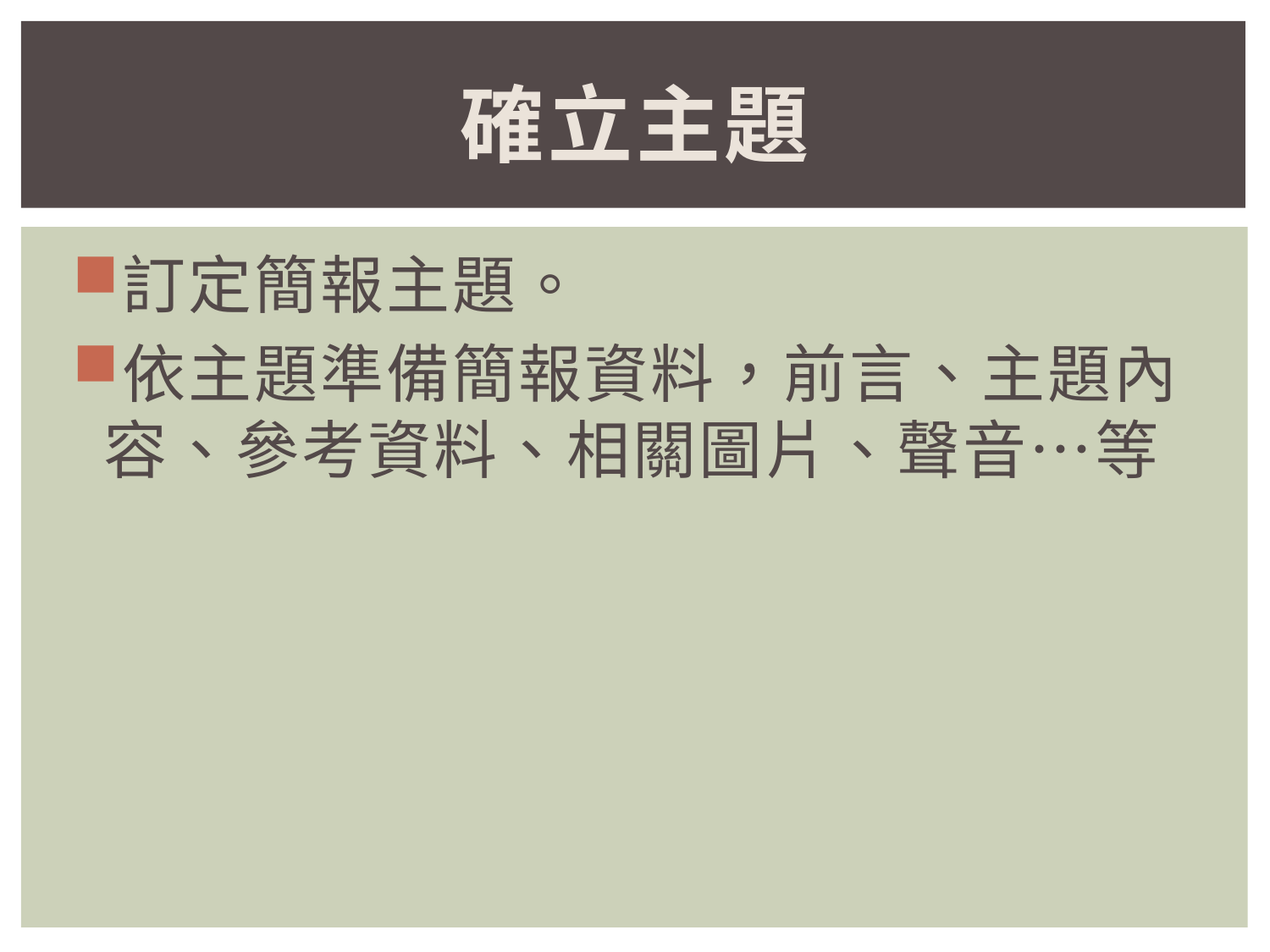

# 確立主題
訂定簡報主題。
依主題準備簡報資料，前言、主題內容、參考資料、相關圖片、聲音…等